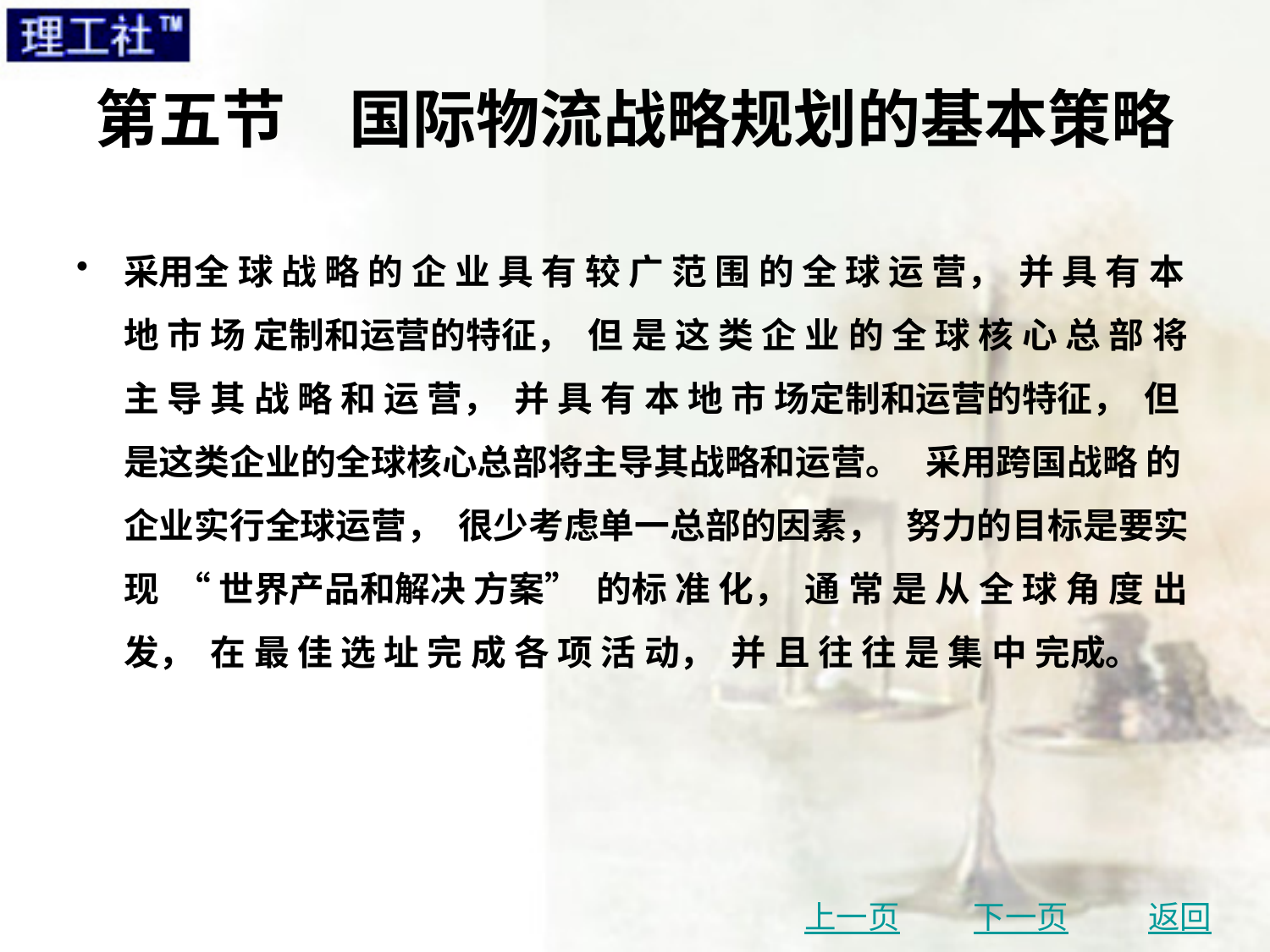

# 第五节　国际物流战略规划的基本策略
采用全 球 战 略 的 企 业 具 有 较 广 范 围 的 全 球 运 营，  并 具 有 本 地 市 场 定制和运营的特征，  但 是 这 类 企 业 的 全 球 核 心 总 部 将 主 导 其 战 略 和 运 营，  并 具 有 本 地 市 场定制和运营的特征，  但是这类企业的全球核心总部将主导其战略和运营。   采用跨国战略 的企业实行全球运营，  很少考虑单一总部的因素，   努力的目标是要实现  “ 世界产品和解决 方案”  的标 准 化，  通 常 是 从 全 球 角 度 出 发，  在 最 佳 选 址 完 成 各 项 活 动，  并 且 往 往 是 集 中 完成。

上一页
下一页
返回